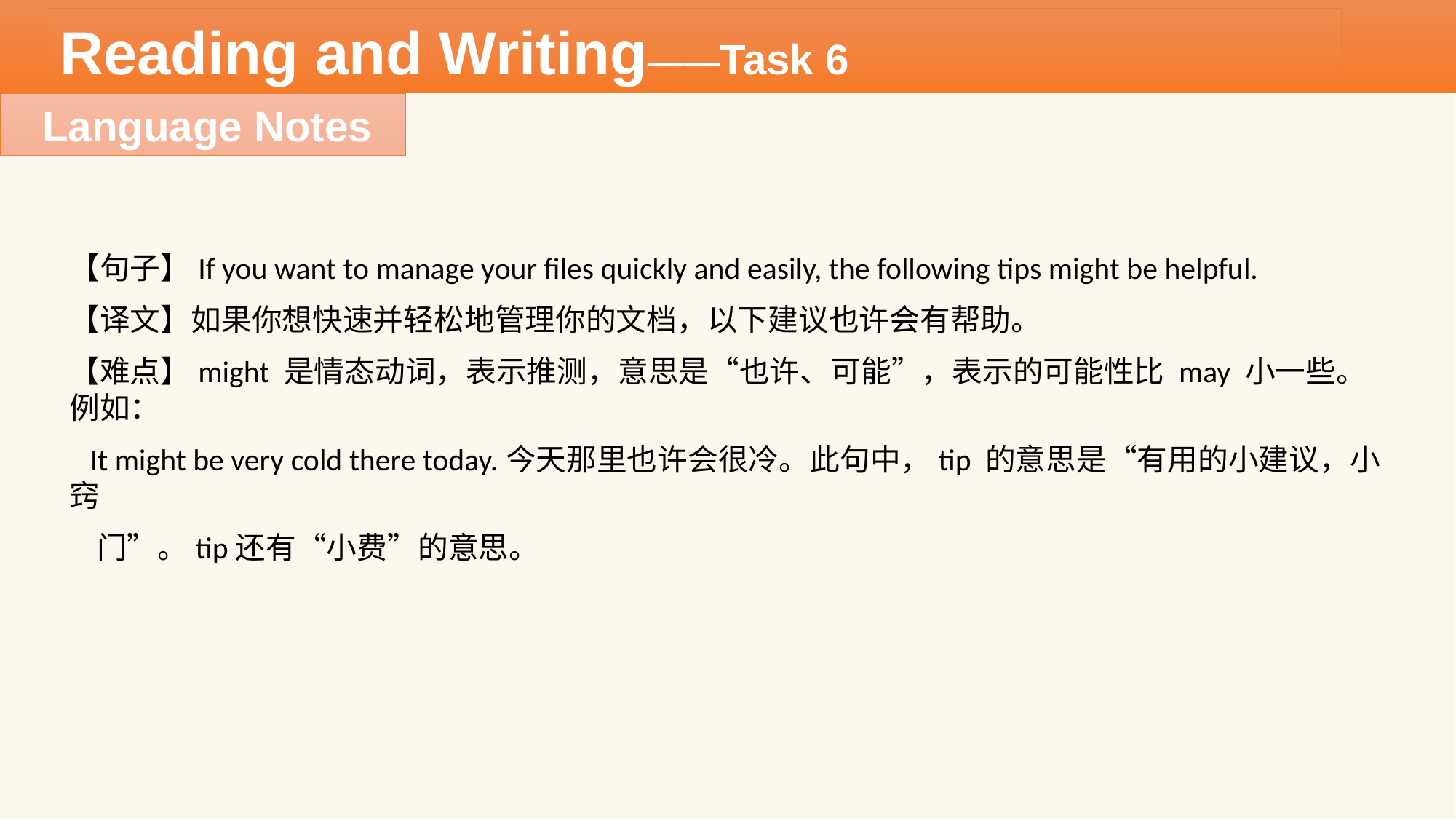

Reading and Writing——Task 6
Language Notes
【句子】If you want to manage your files quickly and easily, the following tips might be helpful.
【译文】如果你想快速并轻松地管理你的文档，以下建议也许会有帮助。
【难点】might 是情态动词，表示推测，意思是“也许、可能”，表示的可能性比 may 小一些。例如：
   It might be very cold there today.今天那里也许会很冷。此句中，tip 的意思是“有用的小建议，小窍
   门”。tip还有“小费”的意思。